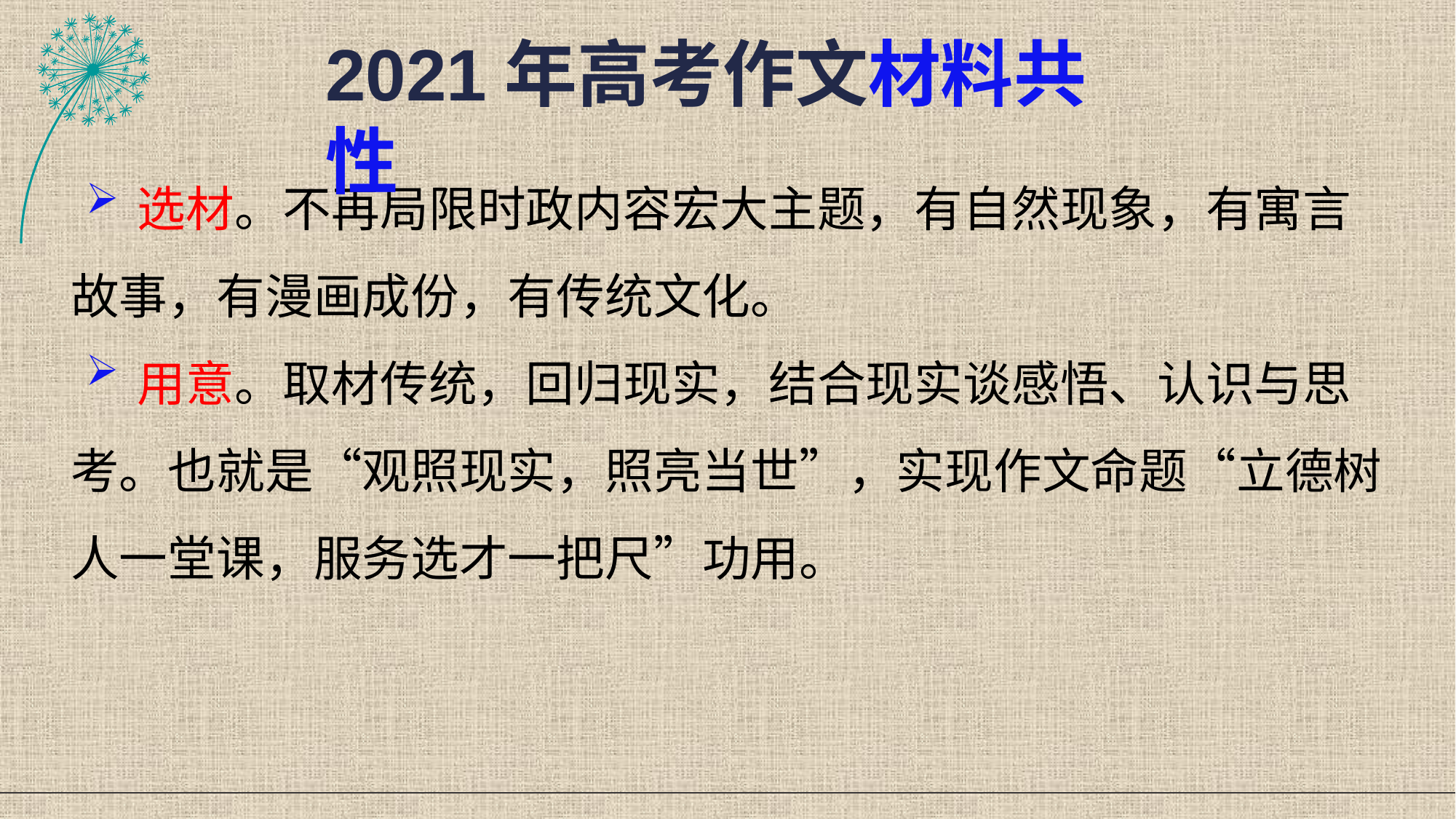

2021年高考作文材料共性

选材。不再局限时政内容宏大主题，有自然现象，有寓言故事，有漫画成份，有传统文化。
用意。取材传统，回归现实，结合现实谈感悟、认识与思考。也就是“观照现实，照亮当世”，实现作文命题“立德树人一堂课，服务选才一把尺”功用。

#

33